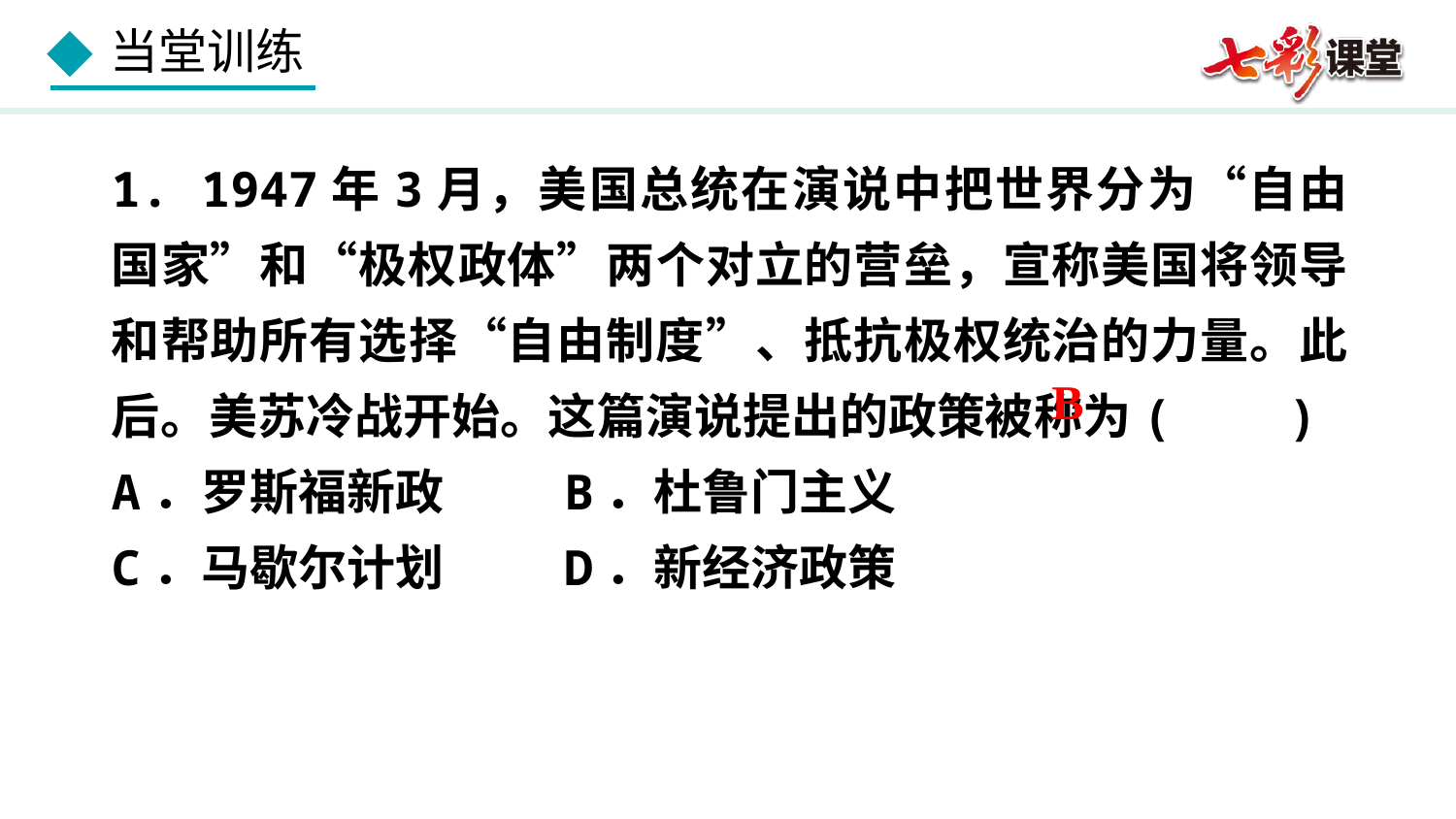

1. 1947年3月，美国总统在演说中把世界分为“自由国家”和“极权政体”两个对立的营垒，宣称美国将领导和帮助所有选择“自由制度”、抵抗极权统治的力量。此后。美苏冷战开始。这篇演说提出的政策被称为(    )
A．罗斯福新政          B．杜鲁门主义
C．马歇尔计划          D．新经济政策
B